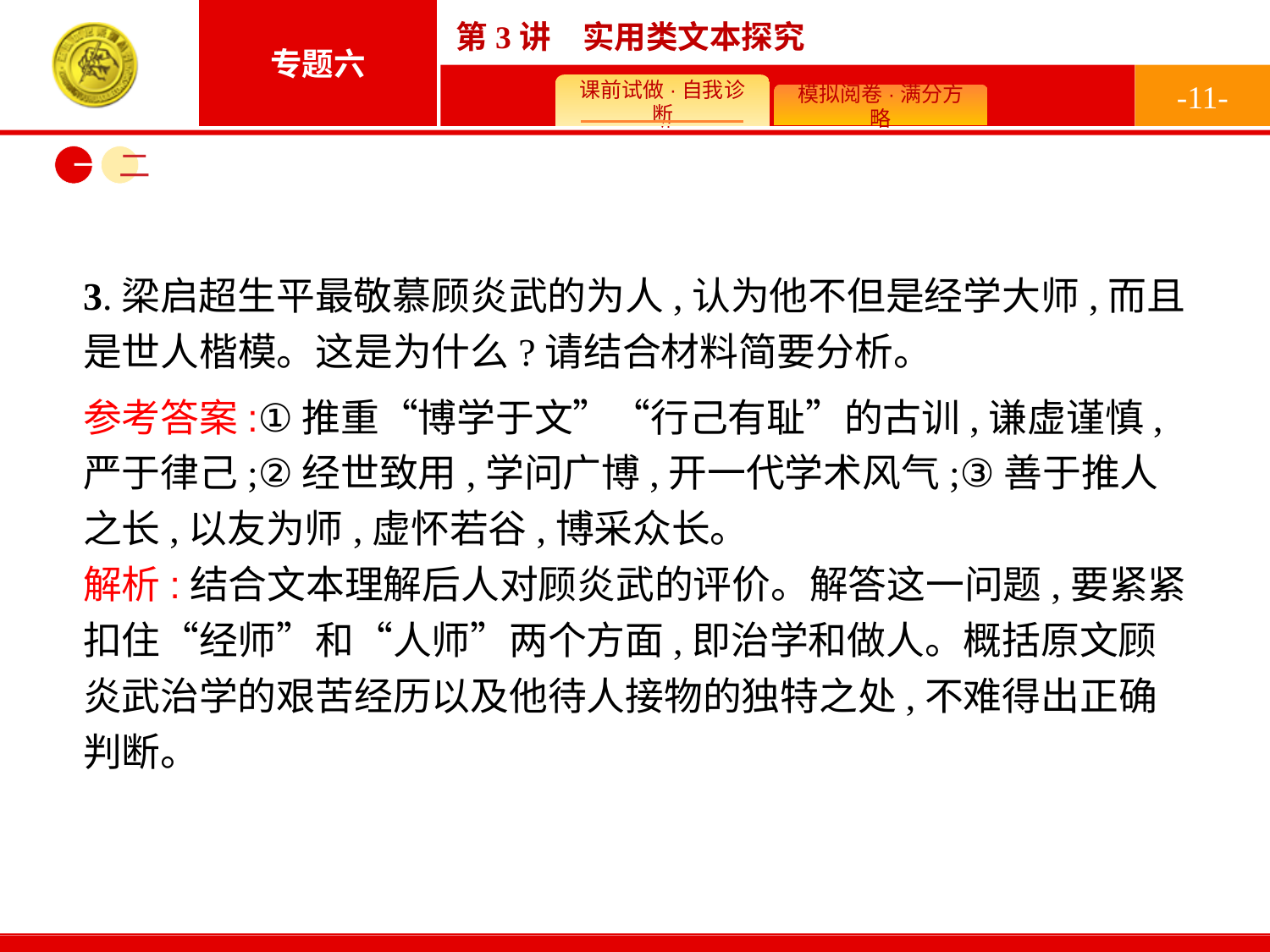

-11-
一
二
3.梁启超生平最敬慕顾炎武的为人,认为他不但是经学大师,而且是世人楷模。这是为什么?请结合材料简要分析。
参考答案:①推重“博学于文”“行己有耻”的古训,谦虚谨慎,严于律己;②经世致用,学问广博,开一代学术风气;③善于推人之长,以友为师,虚怀若谷,博采众长。
解析:结合文本理解后人对顾炎武的评价。解答这一问题,要紧紧扣住“经师”和“人师”两个方面,即治学和做人。概括原文顾炎武治学的艰苦经历以及他待人接物的独特之处,不难得出正确判断。